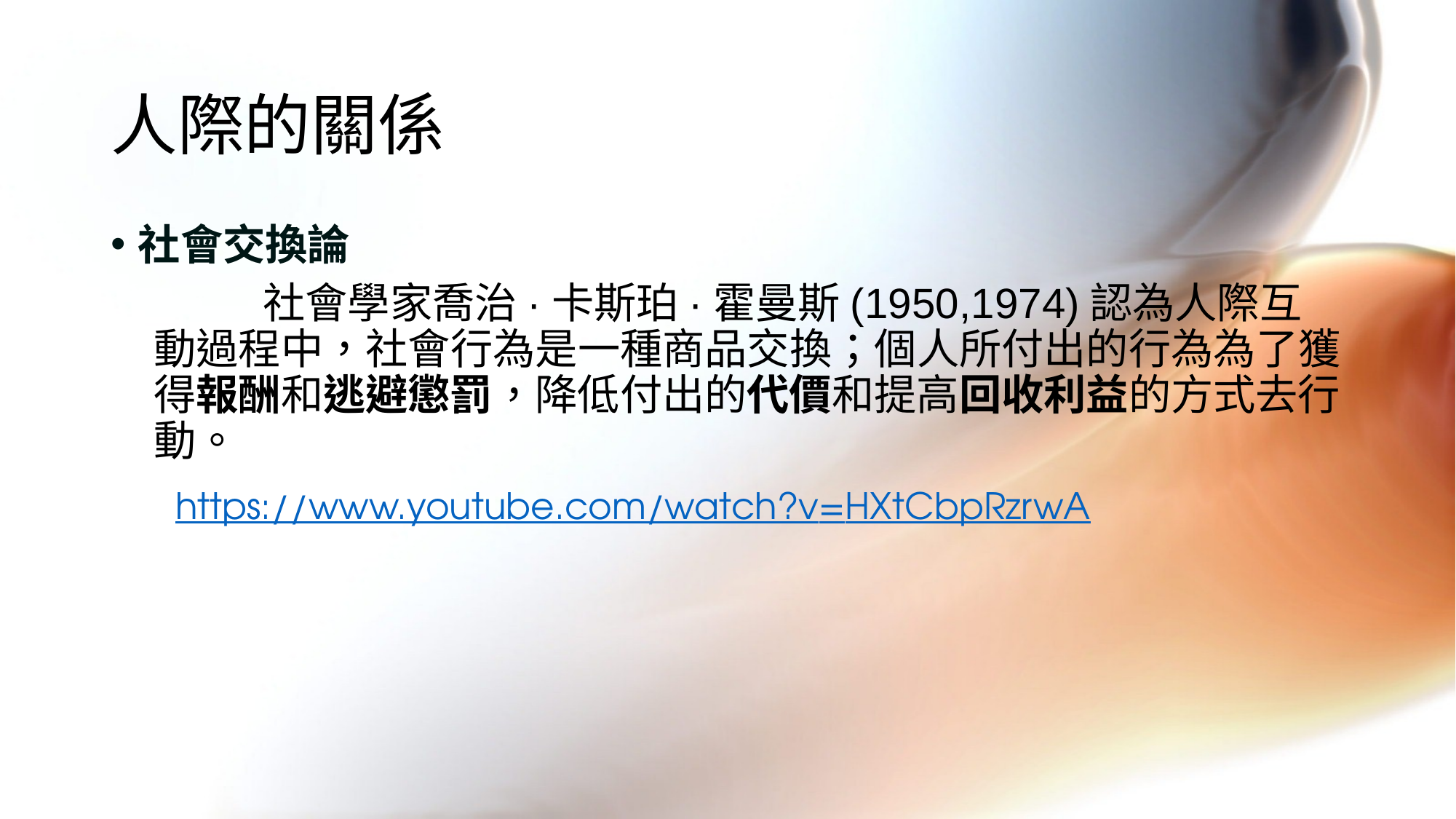

# 人際的關係
社會交換論
	社會學家喬治·卡斯珀·霍曼斯(1950,1974)認為人際互動過程中，社會行為是一種商品交換；個人所付出的行為為了獲得報酬和逃避懲罰，降低付出的代價和提高回收利益的方式去行動。

https://www.youtube.com/watch?v=HXtCbpRzrwA